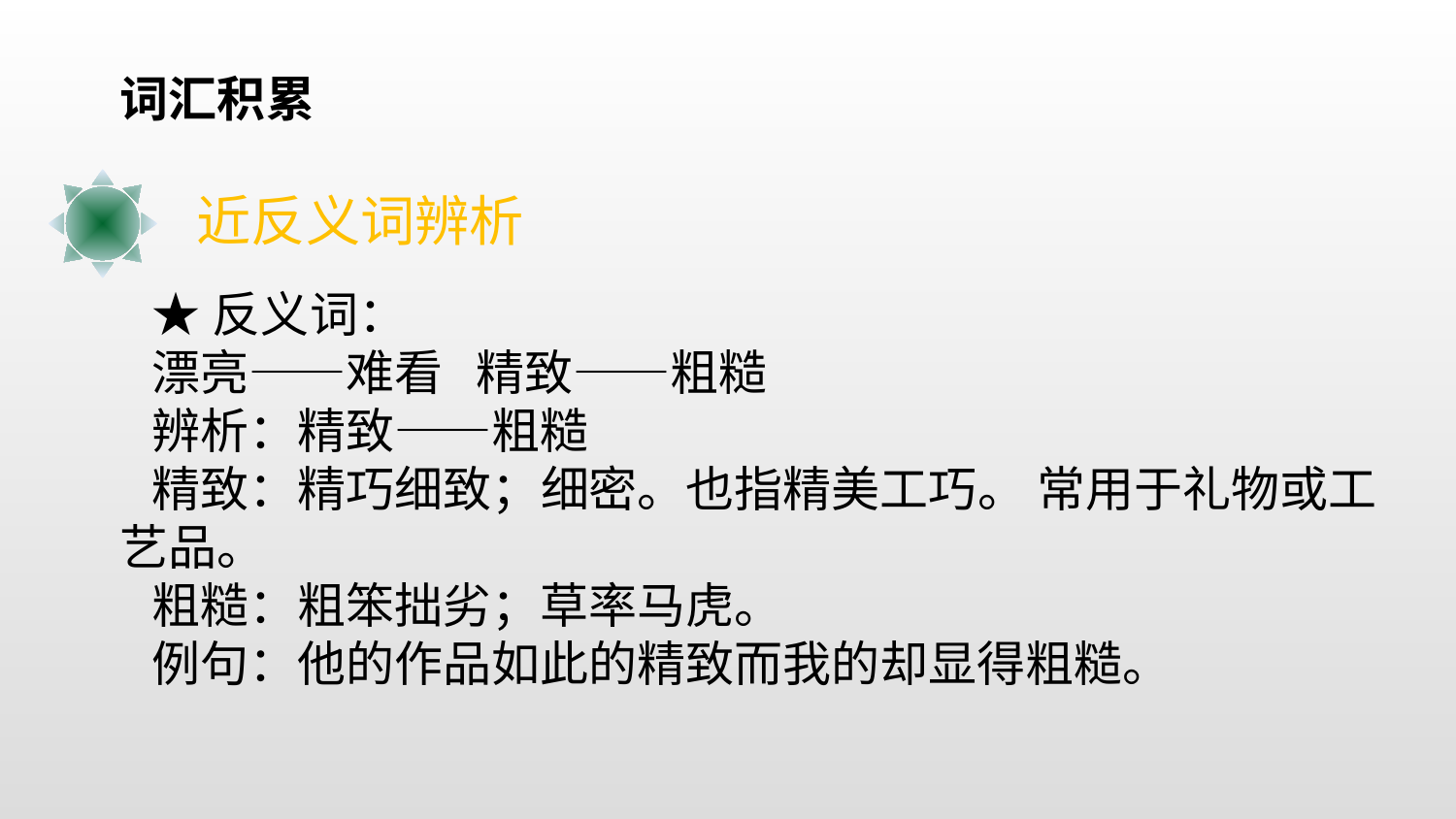

词汇积累

近反义词辨析
★反义词：
漂亮——难看   精致——粗糙
辨析：精致——粗糙
精致：精巧细致；细密。也指精美工巧。 常用于礼物或工艺品。
粗糙：粗笨拙劣；草率马虎。
例句：他的作品如此的精致而我的却显得粗糙。